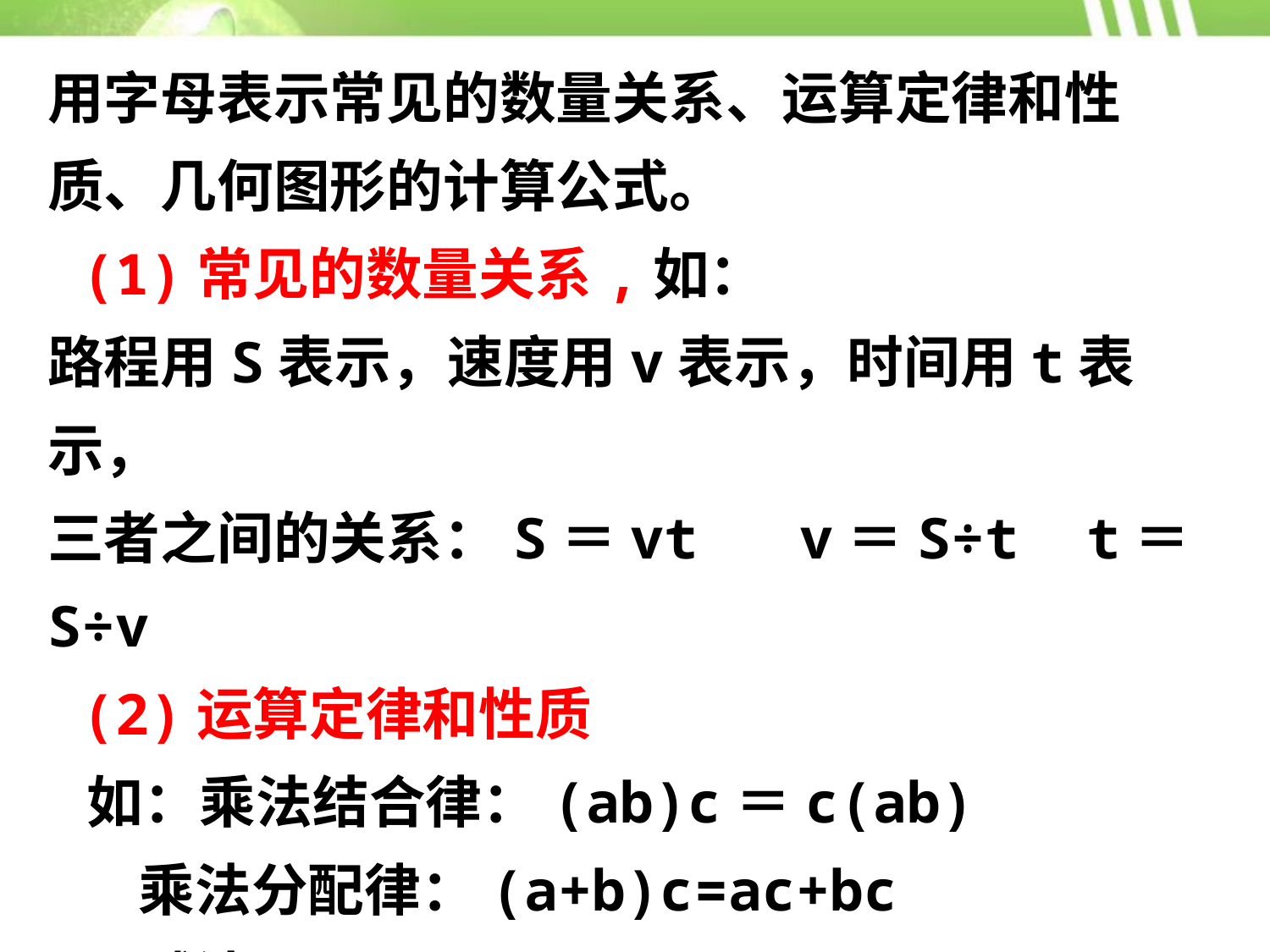

用字母表示常见的数量关系、运算定律和性质、几何图形的计算公式。
 (1)常见的数量关系,如：
路程用S表示，速度用v表示，时间用t表示，
三者之间的关系：S＝vt   v＝S÷t  t＝S÷v
 (2)运算定律和性质
  如：乘法结合律：(ab)c＝c(ab)
      乘法分配律：(a+b)c=ac+bc
      减法：a-(b+c)＝a-b-c